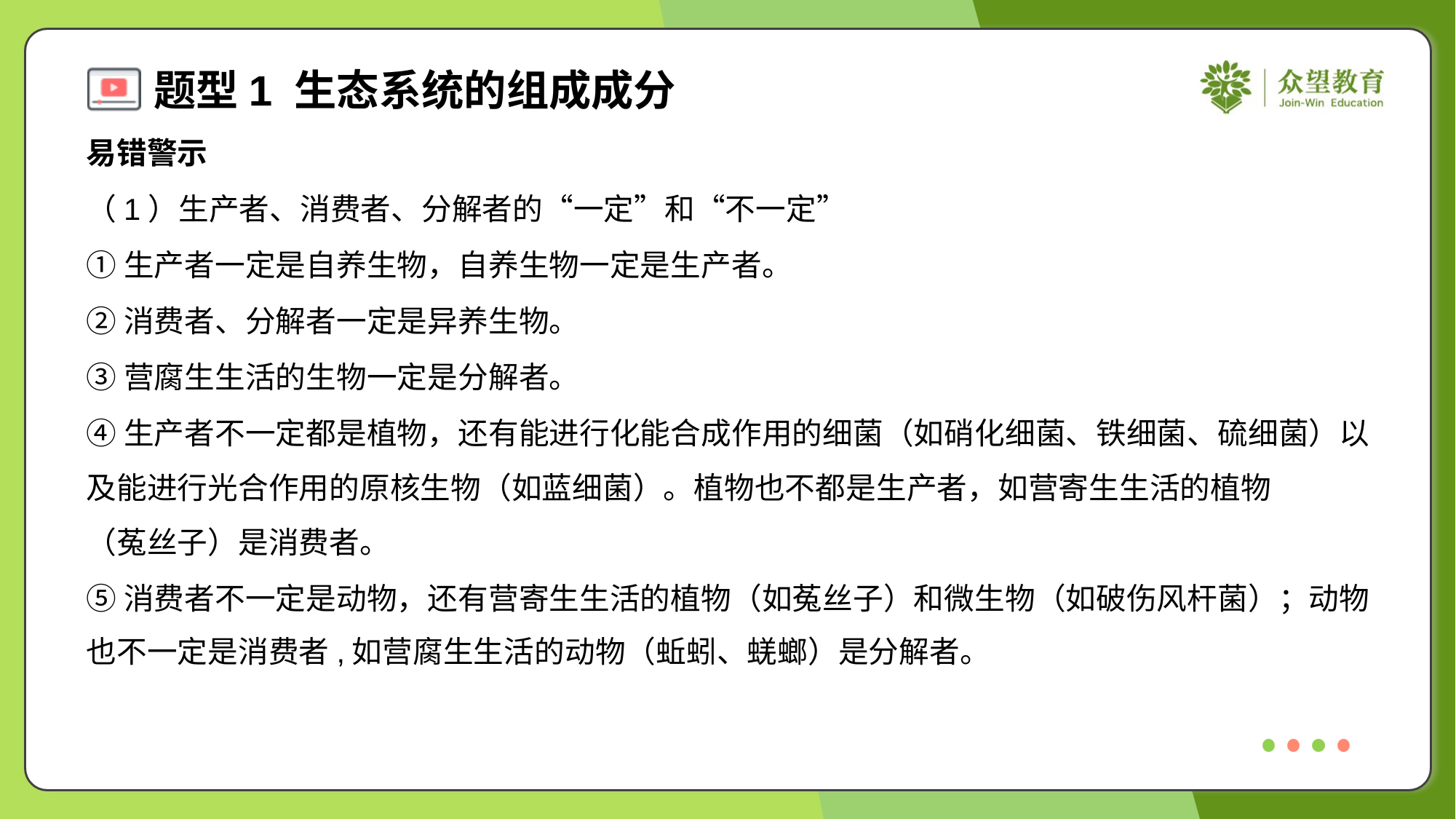

易错警示
（1）生产者、消费者、分解者的“一定”和“不一定”
①生产者一定是自养生物，自养生物一定是生产者。
②消费者、分解者一定是异养生物。
③营腐生生活的生物一定是分解者。
④生产者不一定都是植物，还有能进行化能合成作用的细菌（如硝化细菌、铁细菌、硫细菌）以
及能进行光合作用的原核生物（如蓝细菌）。植物也不都是生产者，如营寄生生活的植物
（菟丝子）是消费者。
⑤消费者不一定是动物，还有营寄生生活的植物（如菟丝子）和微生物（如破伤风杆菌）；动物
也不一定是消费者,如营腐生生活的动物（蚯蚓、蜣螂）是分解者。